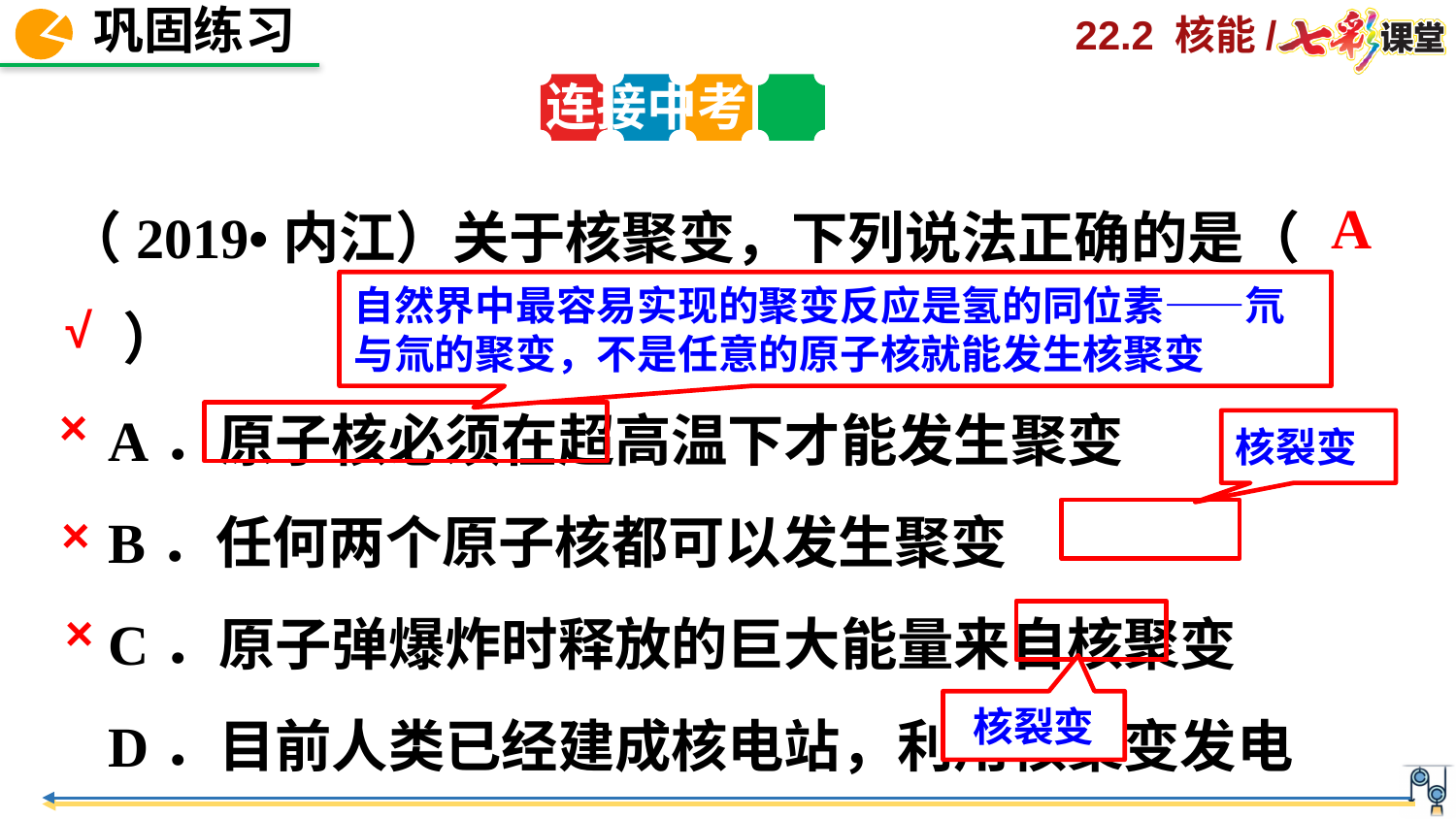

连接中考

（2019•内江）关于核聚变，下列说法正确的是（　　）
   A．原子核必须在超高温下才能发生聚变
   B．任何两个原子核都可以发生聚变
   C．原子弹爆炸时释放的巨大能量来自核聚变
   D．目前人类已经建成核电站，利用核聚变发电
A
自然界中最容易实现的聚变反应是氢的同位素——氘与氚的聚变，不是任意的原子核就能发生核聚变
√
×

核裂变
×

×

核裂变